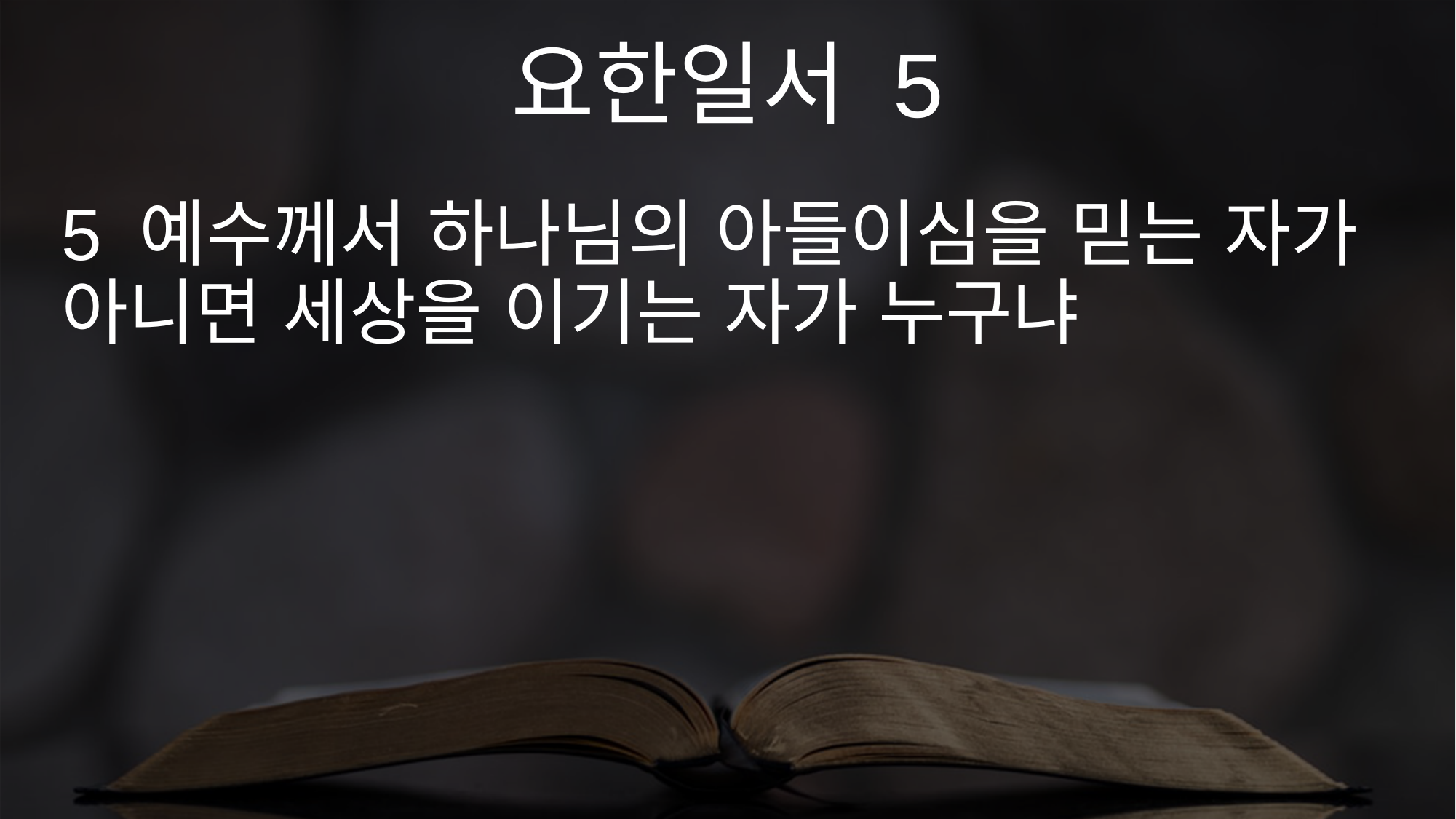

요한일서 5
5 예수께서 하나님의 아들이심을 믿는 자가 아니면 세상을 이기는 자가 누구냐